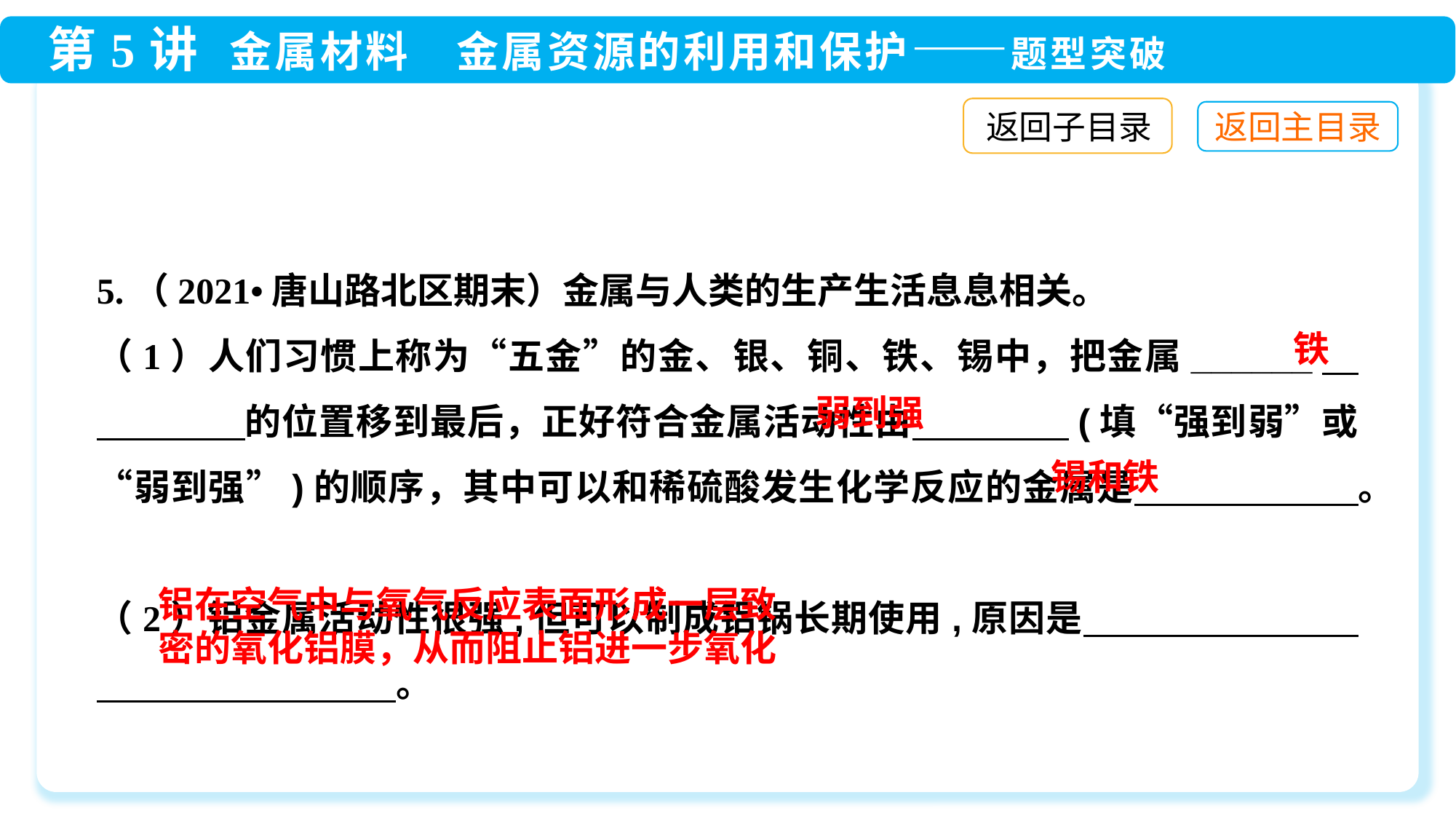

返回子目录
5.（2021•唐山路北区期末）金属与人类的生产生活息息相关。
（1）人们习惯上称为“五金”的金、银、铜、铁、锡中，把金属______　　　　　的位置移到最后，正好符合金属活动性由　　　　 (填“强到弱”或“弱到强”)的顺序，其中可以和稀硫酸发生化学反应的金属是　　　　　　。
（2）铝金属活动性很强,但可以制成铝锅长期使用,原因是　          　　　　　　　　　　　　 。
铁
弱到强
锡和铁
铝在空气中与氧气反应表面形成一层致密的氧化铝膜，从而阻止铝进一步氧化